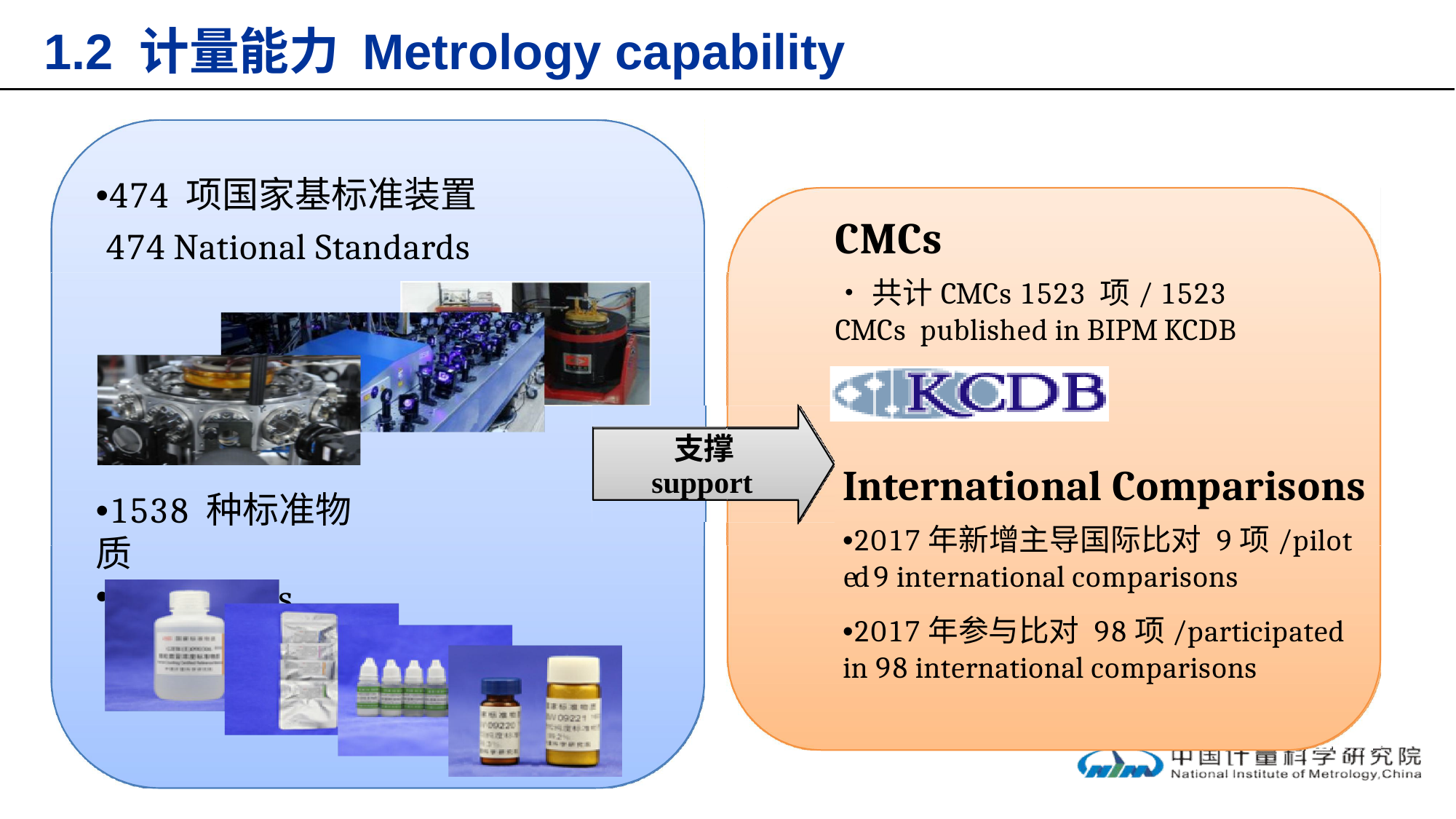

# 1.2 计量能力 Metrology capability

•474 项国家基标准装置
474 National Standards

CMCs

•共计CMCs 1523 项/ 1523 CMCs  published in BIPM KCDB

支撑
International Comparisons
•2017年新增主导国际比对 9项/pilot ed 9 international comparisons
•2017年参与比对 98项/participated in 98 international comparisons
support
•1538 种标准物质
1538 CRMs